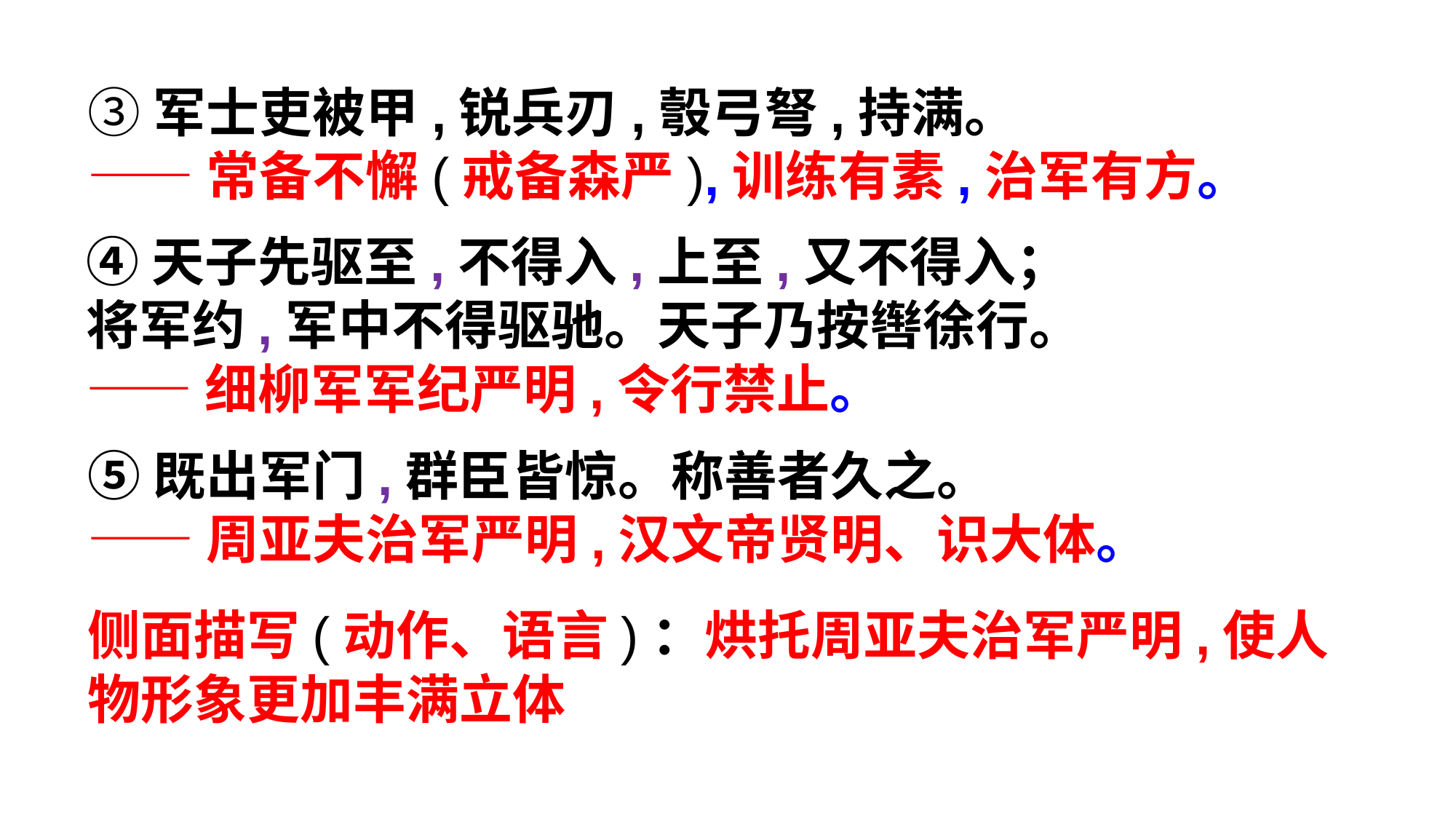

③军士吏被甲,锐兵刃,彀弓弩,持满。
——常备不懈(戒备森严),训练有素,治军有方。
④天子先驱至,不得入,上至,又不得入；
将军约,军中不得驱驰。天子乃按辔徐行。
——细柳军军纪严明,令行禁止。
⑤既出军门,群臣皆惊。称善者久之。
——周亚夫治军严明,汉文帝贤明、识大体。
侧面描写(动作、语言)：烘托周亚夫治军严明,使人物形象更加丰满立体